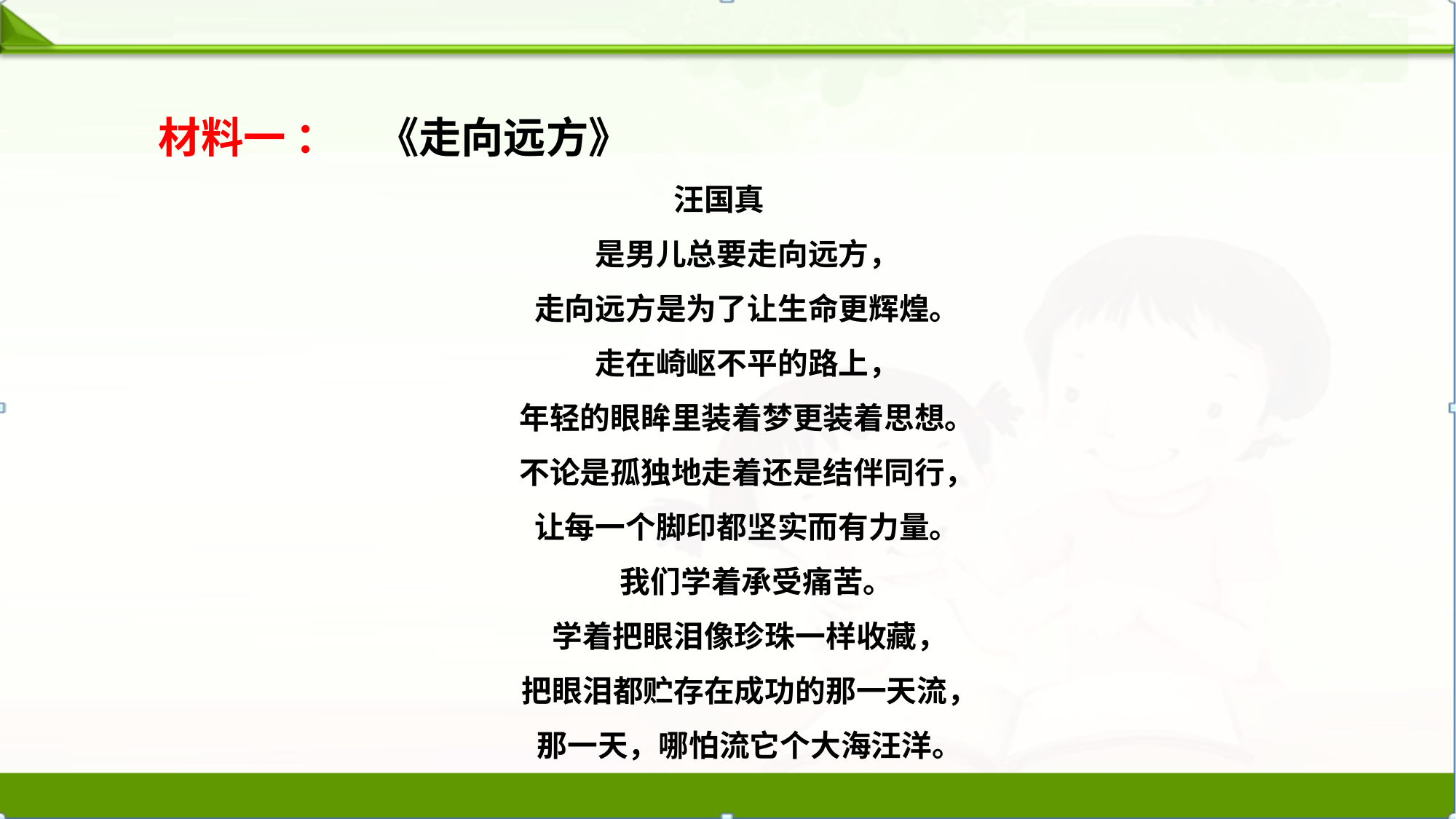

材料一 ：    《走向远方》
汪国真
       是男儿总要走向远方，
       走向远方是为了让生命更辉煌。
       走在崎岖不平的路上，
       年轻的眼眸里装着梦更装着思想。
       不论是孤独地走着还是结伴同行，
       让每一个脚印都坚实而有力量。
 　　我们学着承受痛苦。
　　学着把眼泪像珍珠一样收藏，
　　把眼泪都贮存在成功的那一天流，
　　那一天，哪怕流它个大海汪洋。